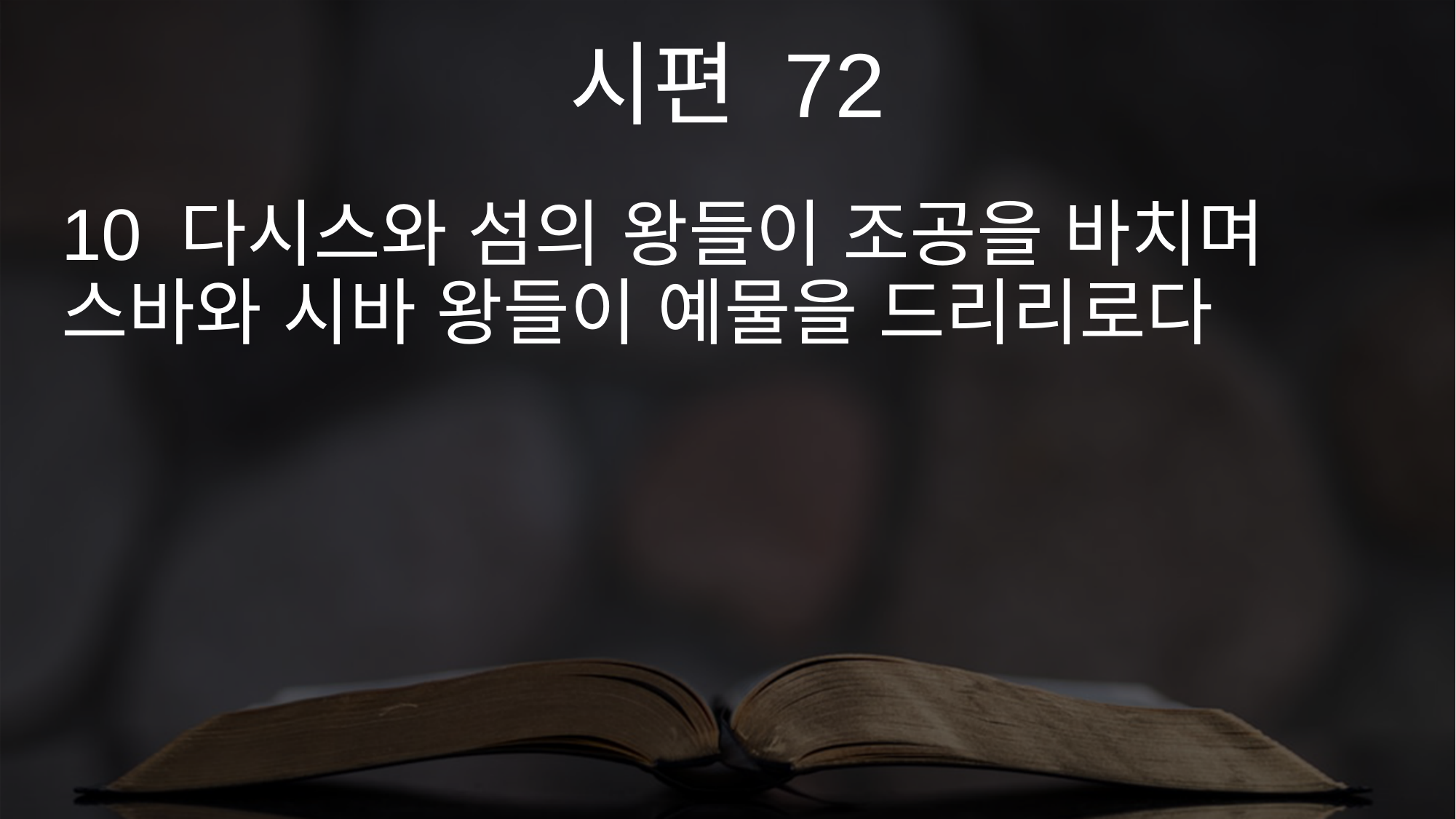

시편 72
10 다시스와 섬의 왕들이 조공을 바치며 스바와 시바 왕들이 예물을 드리리로다